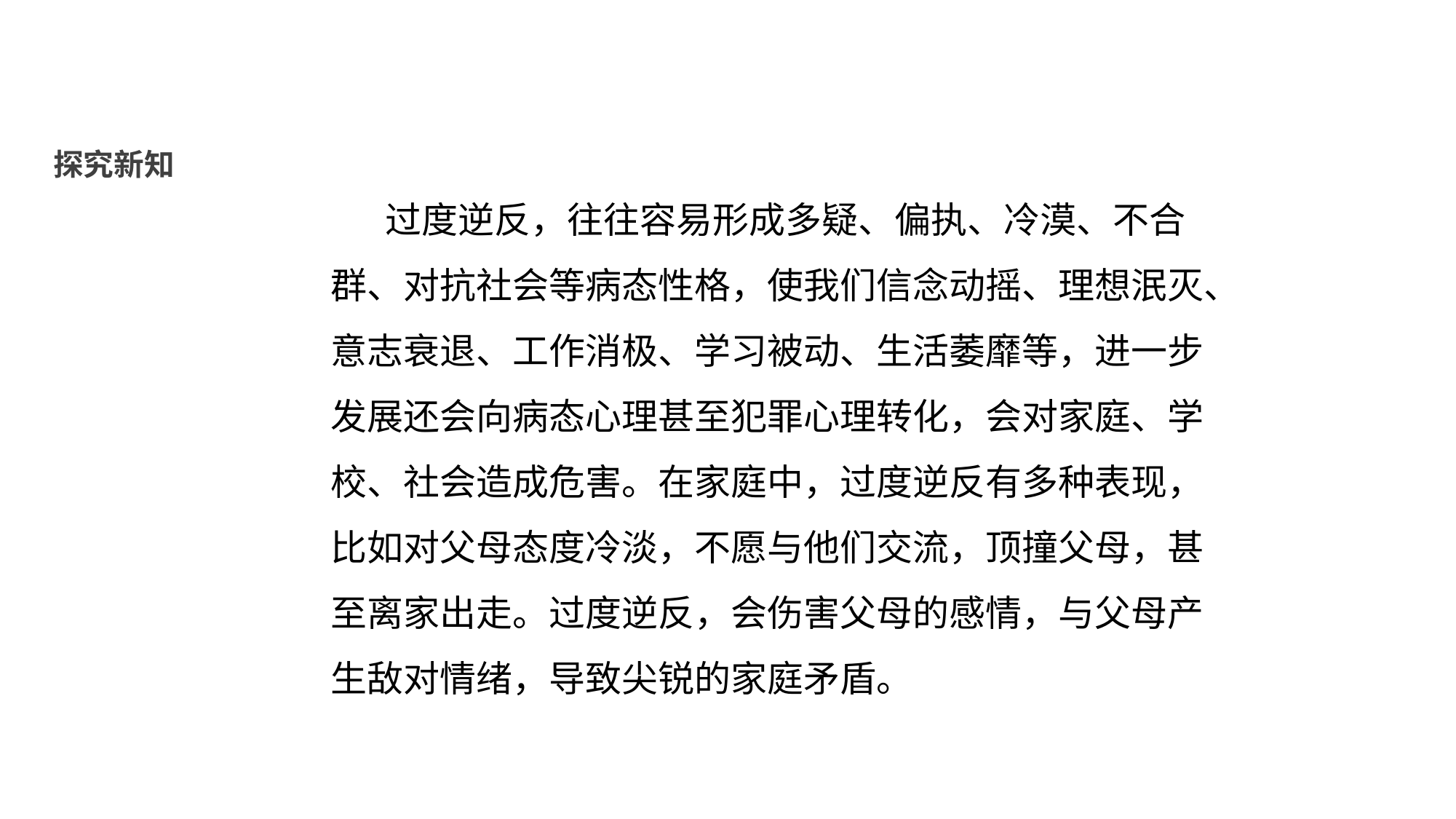

探究新知
过度逆反，往往容易形成多疑、偏执、冷漠、不合群、对抗社会等病态性格，使我们信念动摇、理想泯灭、意志衰退、工作消极、学习被动、生活萎靡等，进一步发展还会向病态心理甚至犯罪心理转化，会对家庭、学校、社会造成危害。在家庭中，过度逆反有多种表现，比如对父母态度冷淡，不愿与他们交流，顶撞父母，甚至离家出走。过度逆反，会伤害父母的感情，与父母产生敌对情绪，导致尖锐的家庭矛盾。